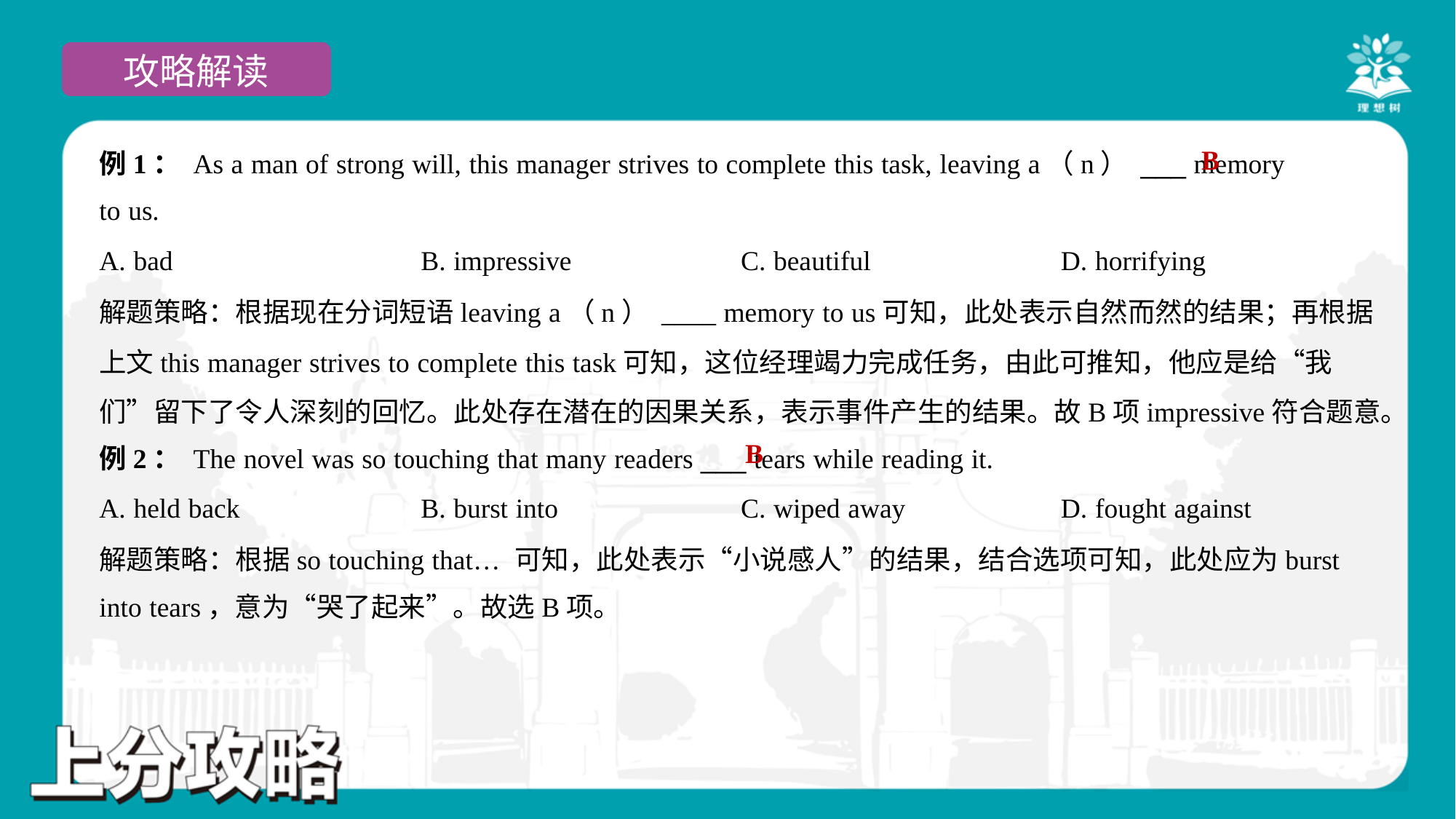

B
例1： As a man of strong will, this manager strives to complete this task, leaving a（n） ___ memory
to us.
A. bad	B. impressive	C. beautiful	D. horrifying
解题策略：根据现在分词短语leaving a（n） ____ memory to us可知，此处表示自然而然的结果；再根据
上文this manager strives to complete this task可知，这位经理竭力完成任务，由此可推知，他应是给“我
们”留下了令人深刻的回忆。此处存在潜在的因果关系，表示事件产生的结果。故B项impressive符合题意。
B
例2： The novel was so touching that many readers ___ tears while reading it.
A. held back	B. burst into	C. wiped away	D. fought against
解题策略：根据so touching that… 可知，此处表示“小说感人”的结果，结合选项可知，此处应为burst
into tears，意为“哭了起来”。故选B项。